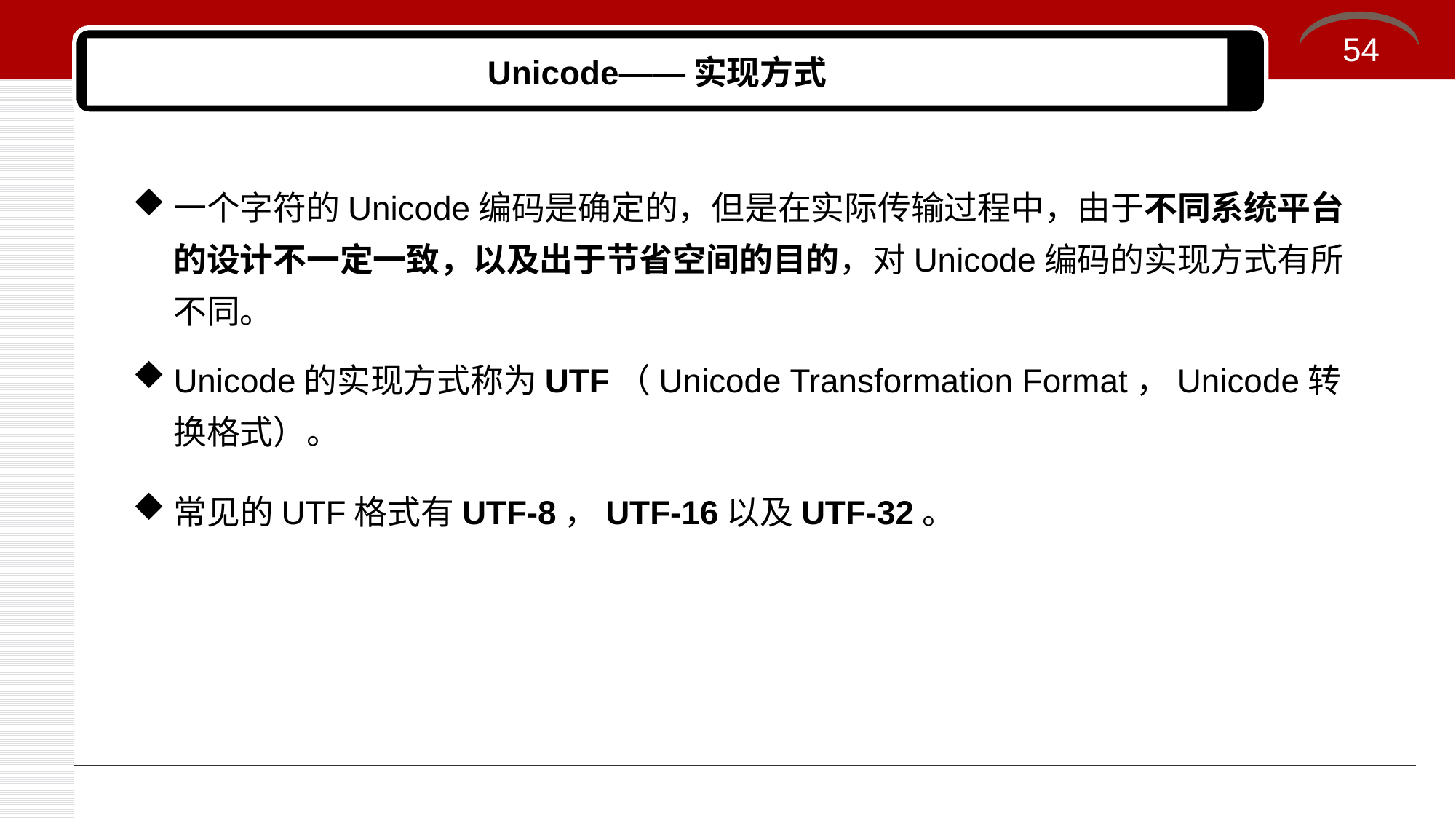

54
# Unicode——实现方式
一个字符的Unicode编码是确定的，但是在实际传输过程中，由于不同系统平台的设计不一定一致，以及出于节省空间的目的，对Unicode编码的实现方式有所不同。
Unicode的实现方式称为UTF（Unicode Transformation Format，Unicode转换格式）。
常见的UTF格式有UTF-8，UTF-16以及UTF-32。